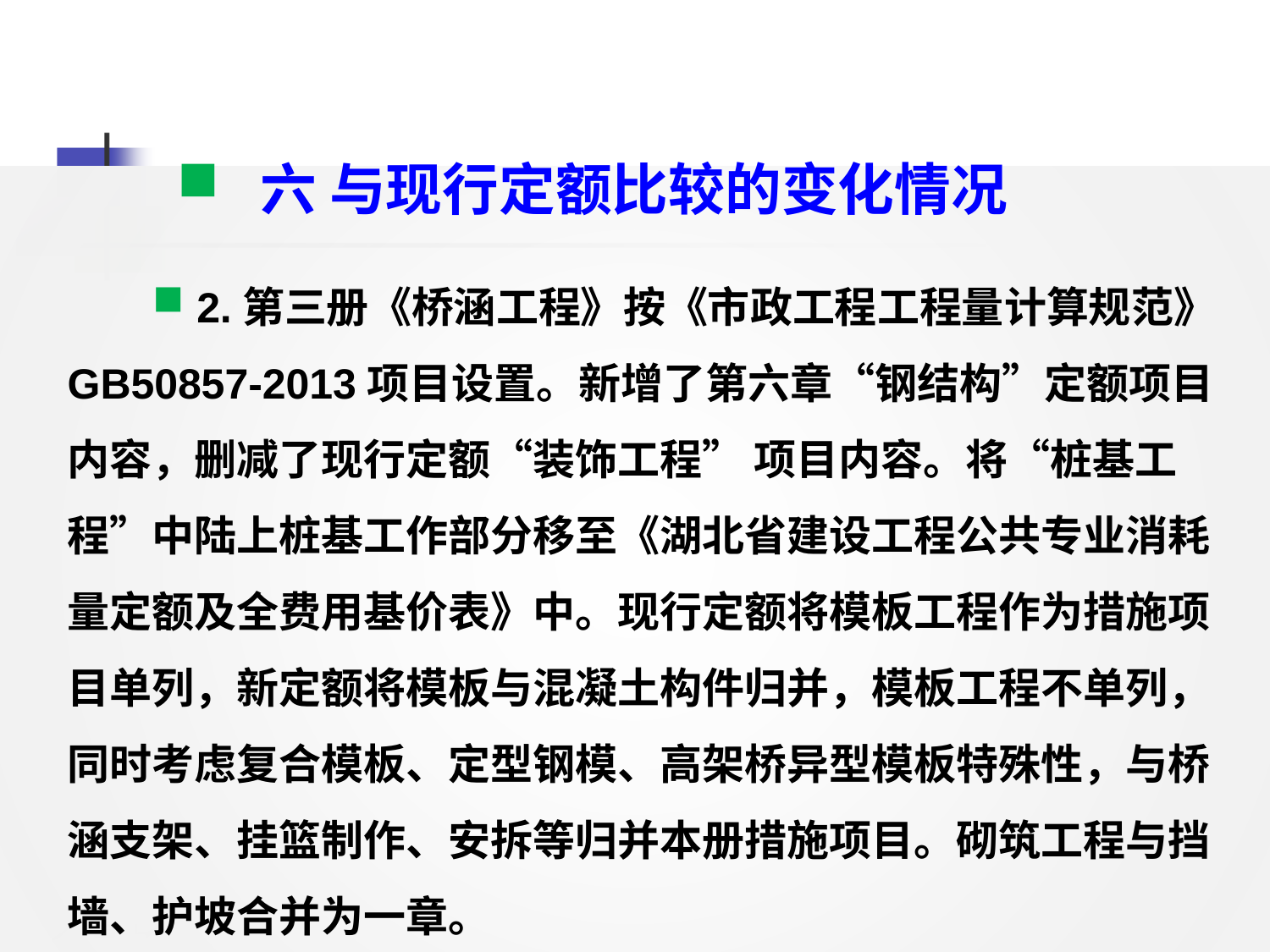

六 与现行定额比较的变化情况
 2.第三册《桥涵工程》按《市政工程工程量计算规范》GB50857-2013项目设置。新增了第六章“钢结构”定额项目内容，删减了现行定额“装饰工程” 项目内容。将“桩基工程”中陆上桩基工作部分移至《湖北省建设工程公共专业消耗量定额及全费用基价表》中。现行定额将模板工程作为措施项目单列，新定额将模板与混凝土构件归并，模板工程不单列，同时考虑复合模板、定型钢模、高架桥异型模板特殊性，与桥涵支架、挂篮制作、安拆等归并本册措施项目。砌筑工程与挡墙、护坡合并为一章。